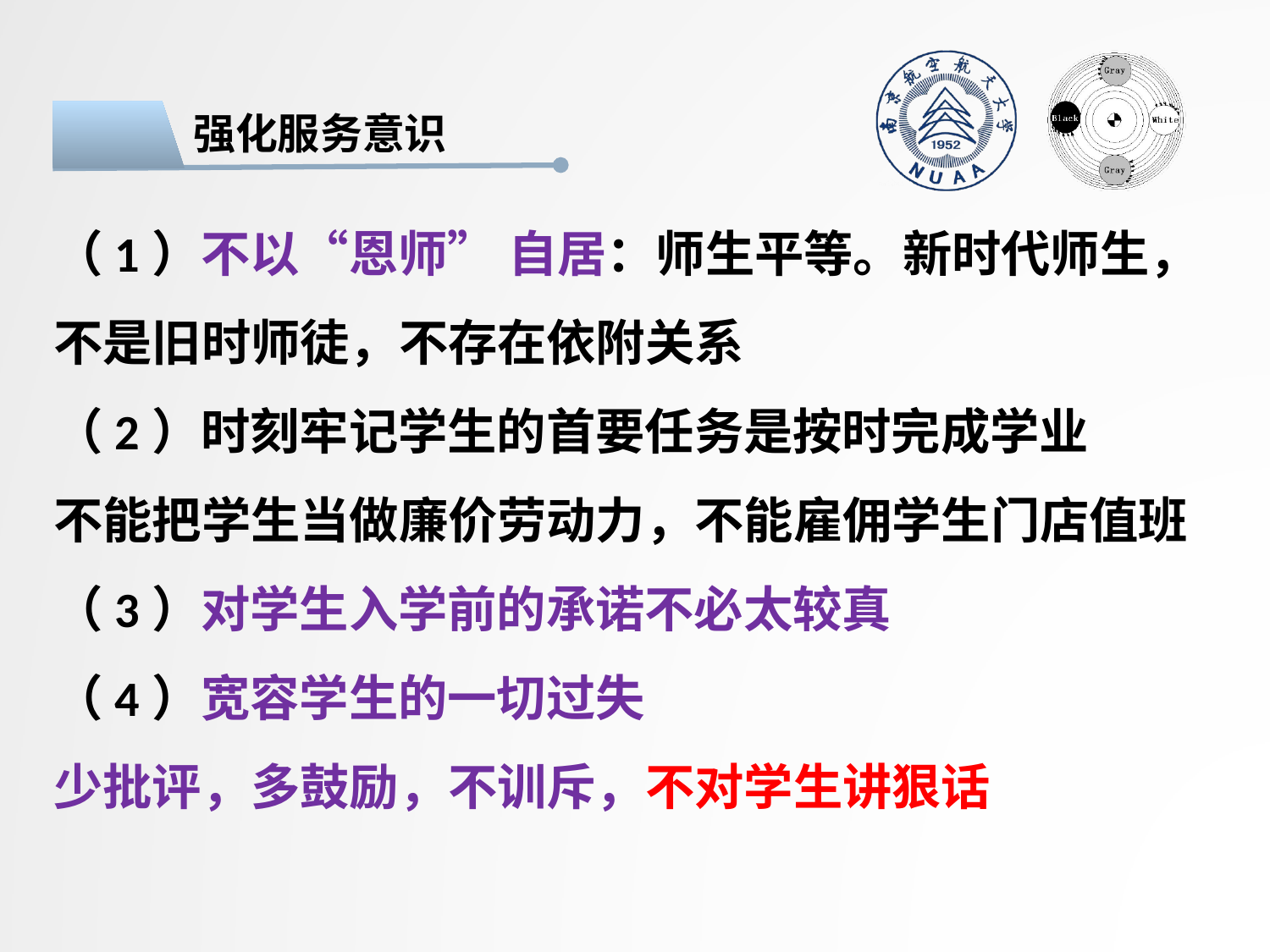

强化服务意识
（1）不以“恩师” 自居：师生平等。新时代师生，不是旧时师徒，不存在依附关系
（2）时刻牢记学生的首要任务是按时完成学业
不能把学生当做廉价劳动力，不能雇佣学生门店值班
（3）对学生入学前的承诺不必太较真
（4）宽容学生的一切过失
少批评，多鼓励，不训斥，不对学生讲狠话